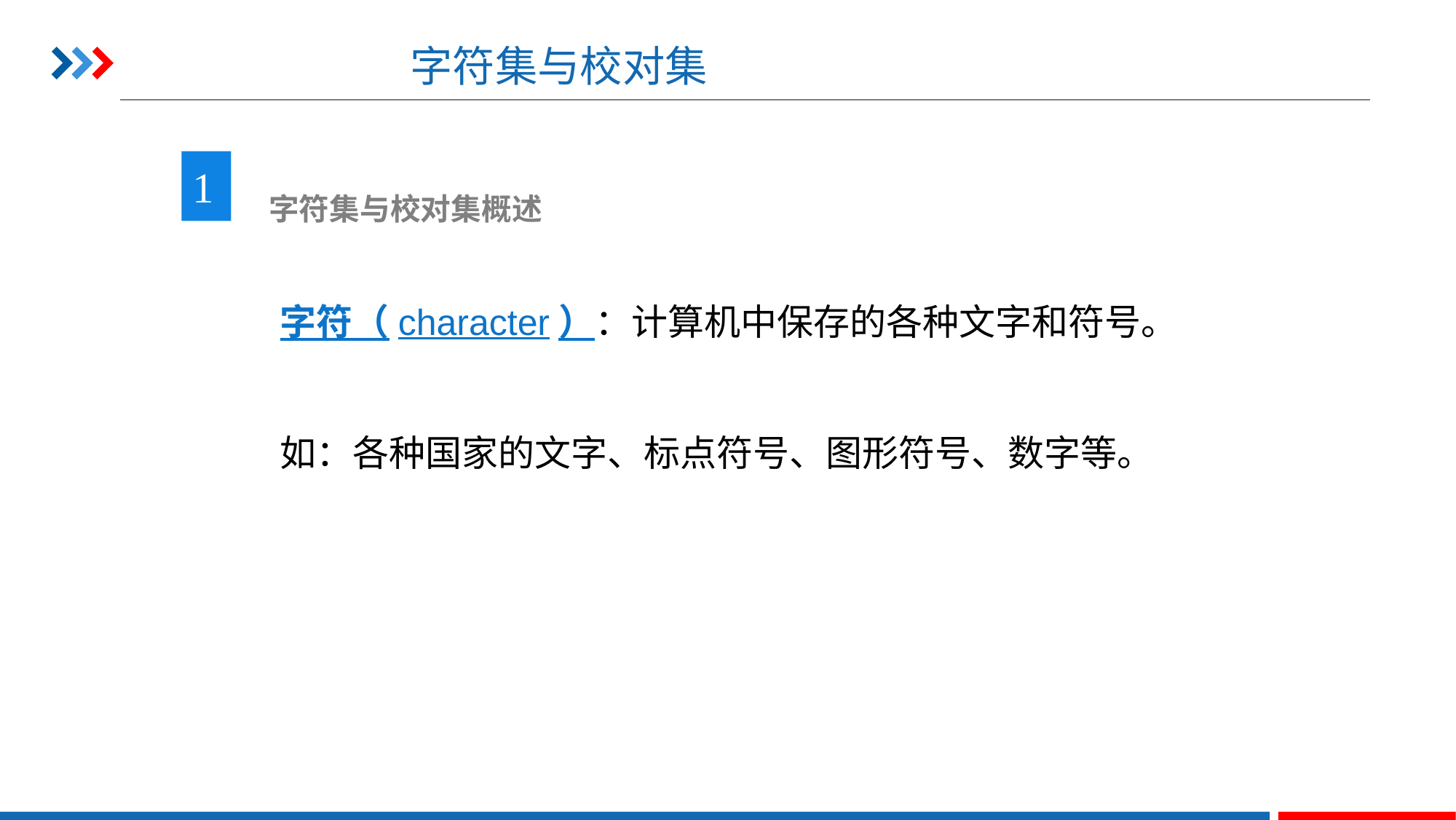

# 字符集与校对集

1
  字符集与校对集概述
字符（character）：计算机中保存的各种文字和符号。

如：各种国家的文字、标点符号、图形符号、数字等。